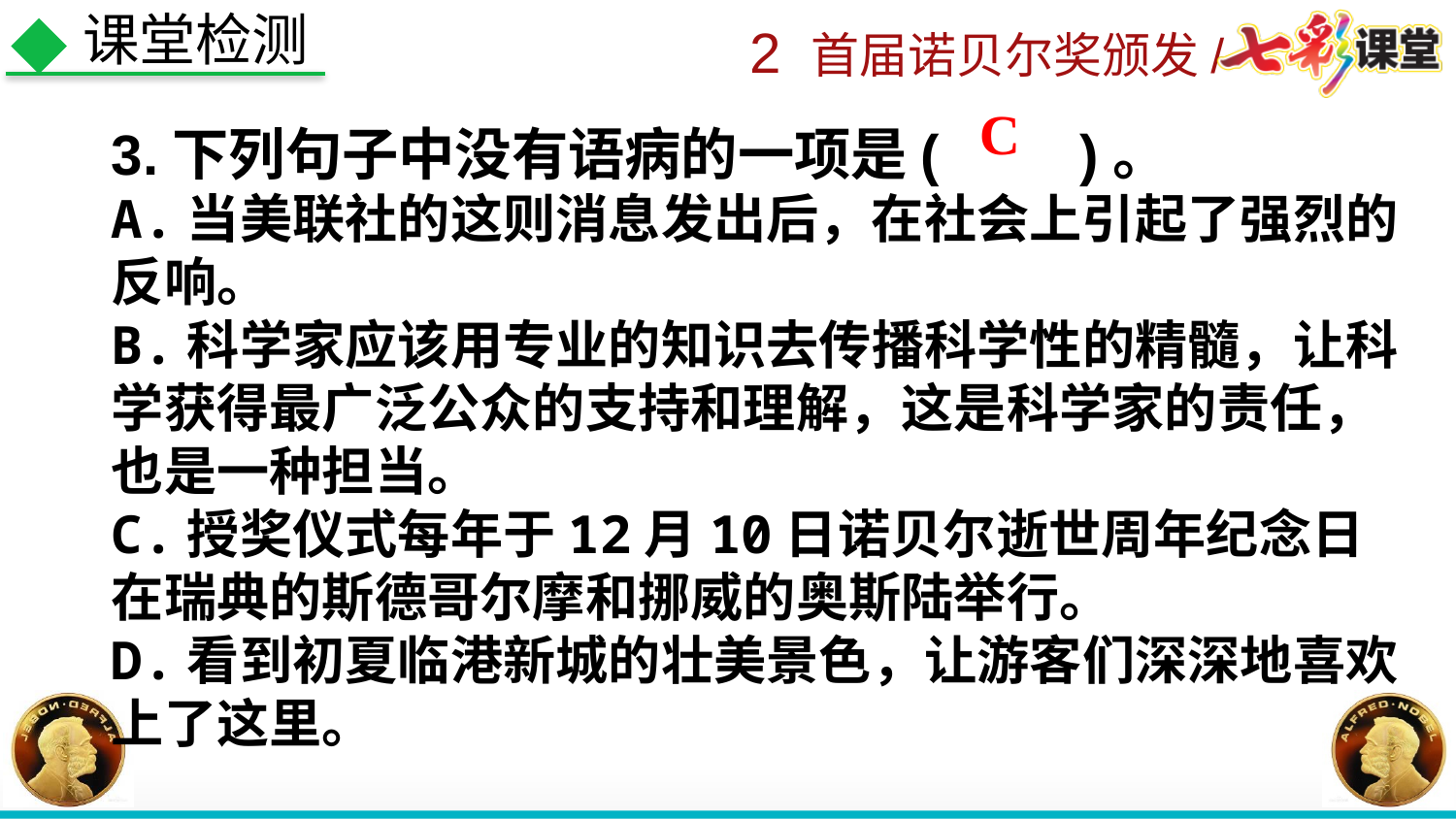

课堂检测

3.下列句子中没有语病的一项是(　　)。
A.当美联社的这则消息发出后，在社会上引起了强烈的反响。
B.科学家应该用专业的知识去传播科学性的精髓，让科学获得最广泛公众的支持和理解，这是科学家的责任，也是一种担当。
C.授奖仪式每年于12月10日诺贝尔逝世周年纪念日在瑞典的斯德哥尔摩和挪威的奥斯陆举行。
D.看到初夏临港新城的壮美景色，让游客们深深地喜欢上了这里。
C